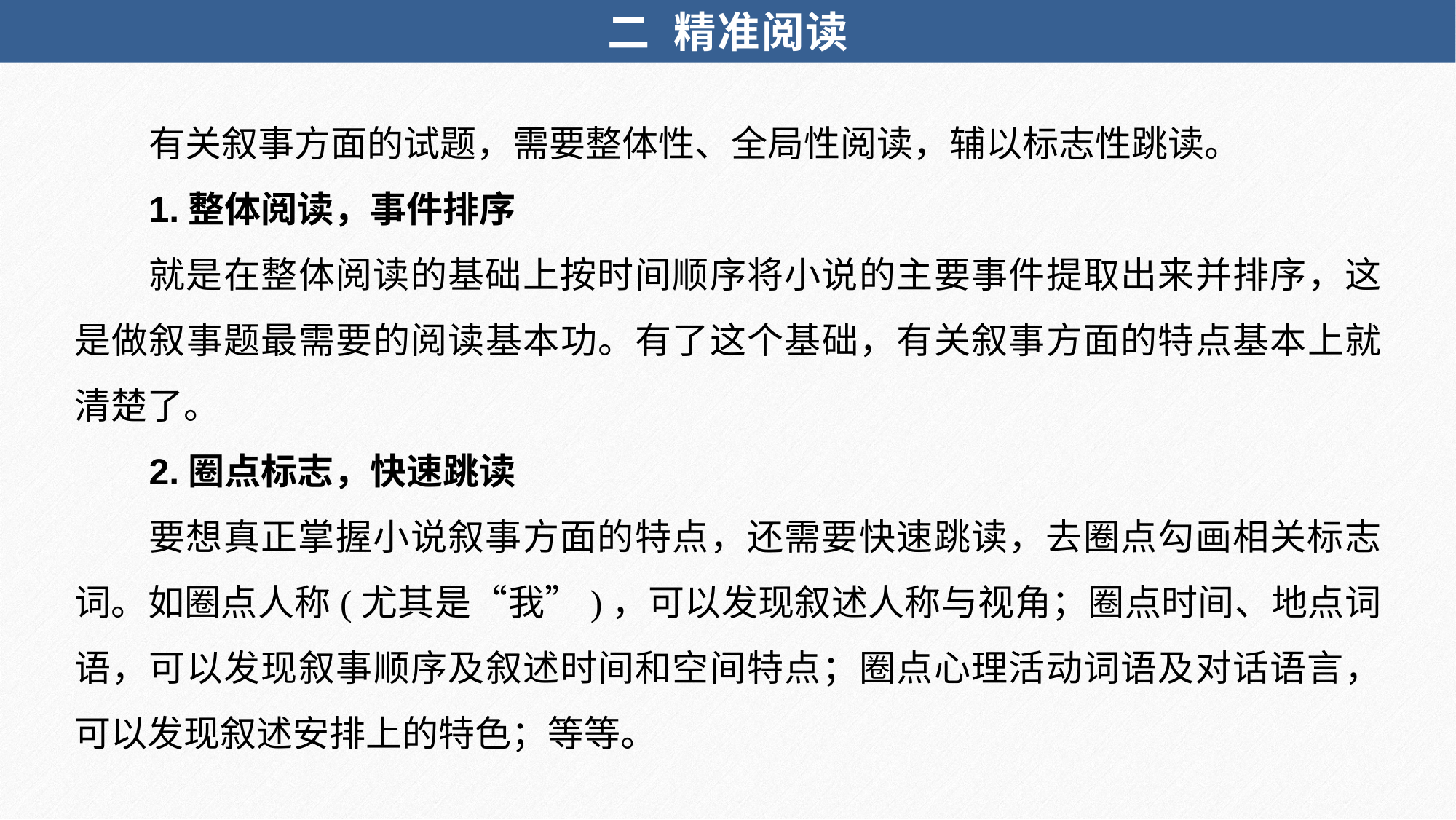

二  精准阅读
有关叙事方面的试题，需要整体性、全局性阅读，辅以标志性跳读。
1.整体阅读，事件排序
就是在整体阅读的基础上按时间顺序将小说的主要事件提取出来并排序，这是做叙事题最需要的阅读基本功。有了这个基础，有关叙事方面的特点基本上就清楚了。
2.圈点标志，快速跳读
要想真正掌握小说叙事方面的特点，还需要快速跳读，去圈点勾画相关标志词。如圈点人称(尤其是“我”)，可以发现叙述人称与视角；圈点时间、地点词语，可以发现叙事顺序及叙述时间和空间特点；圈点心理活动词语及对话语言，可以发现叙述安排上的特色；等等。